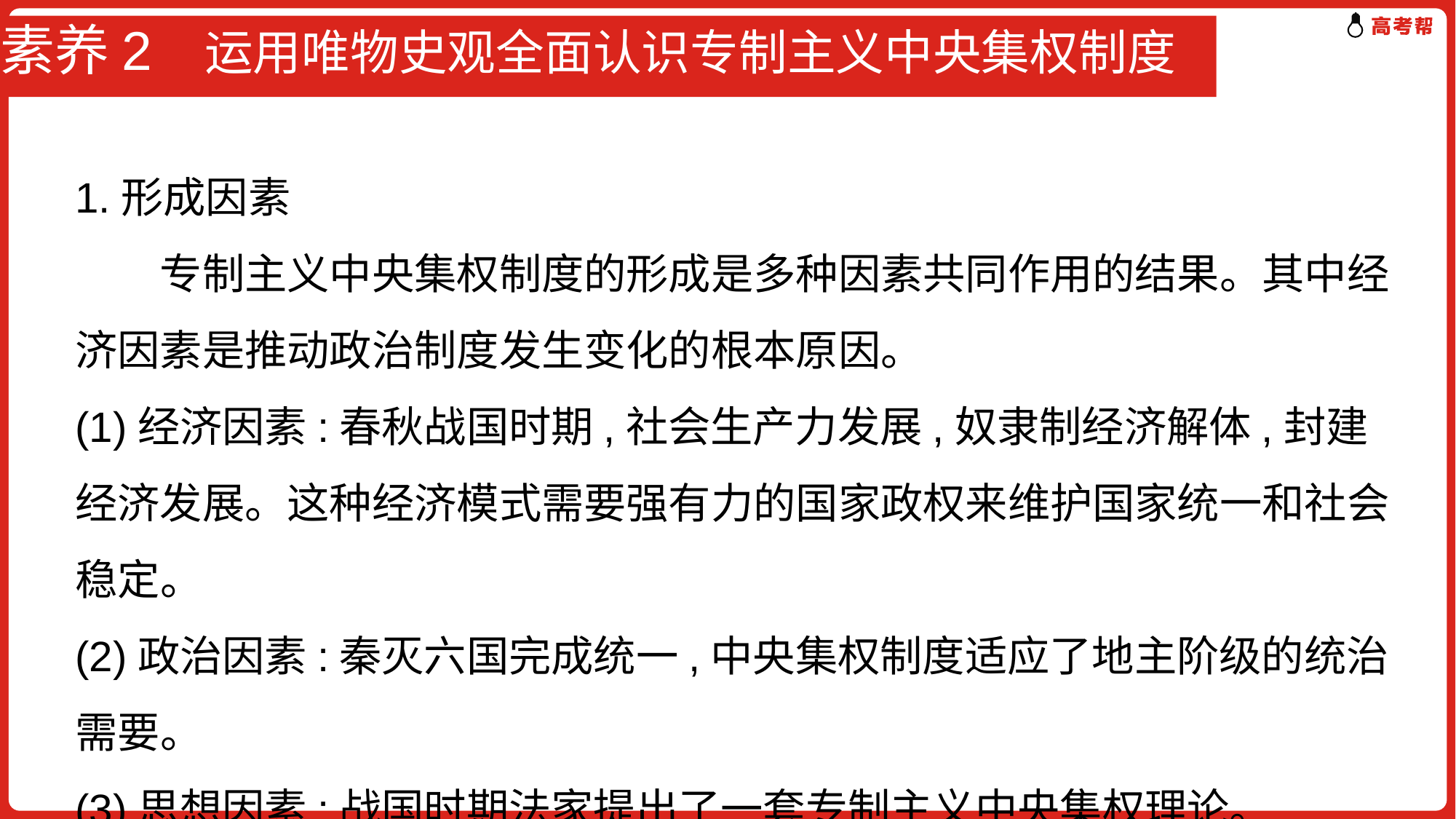

# 素养2   运用唯物史观全面认识专制主义中央集权制度
1.形成因素
　　专制主义中央集权制度的形成是多种因素共同作用的结果。其中经济因素是推动政治制度发生变化的根本原因。
(1)经济因素:春秋战国时期,社会生产力发展,奴隶制经济解体,封建经济发展。这种经济模式需要强有力的国家政权来维护国家统一和社会稳定。
(2)政治因素:秦灭六国完成统一,中央集权制度适应了地主阶级的统治需要。
(3)思想因素:战国时期法家提出了一套专制主义中央集权理论。